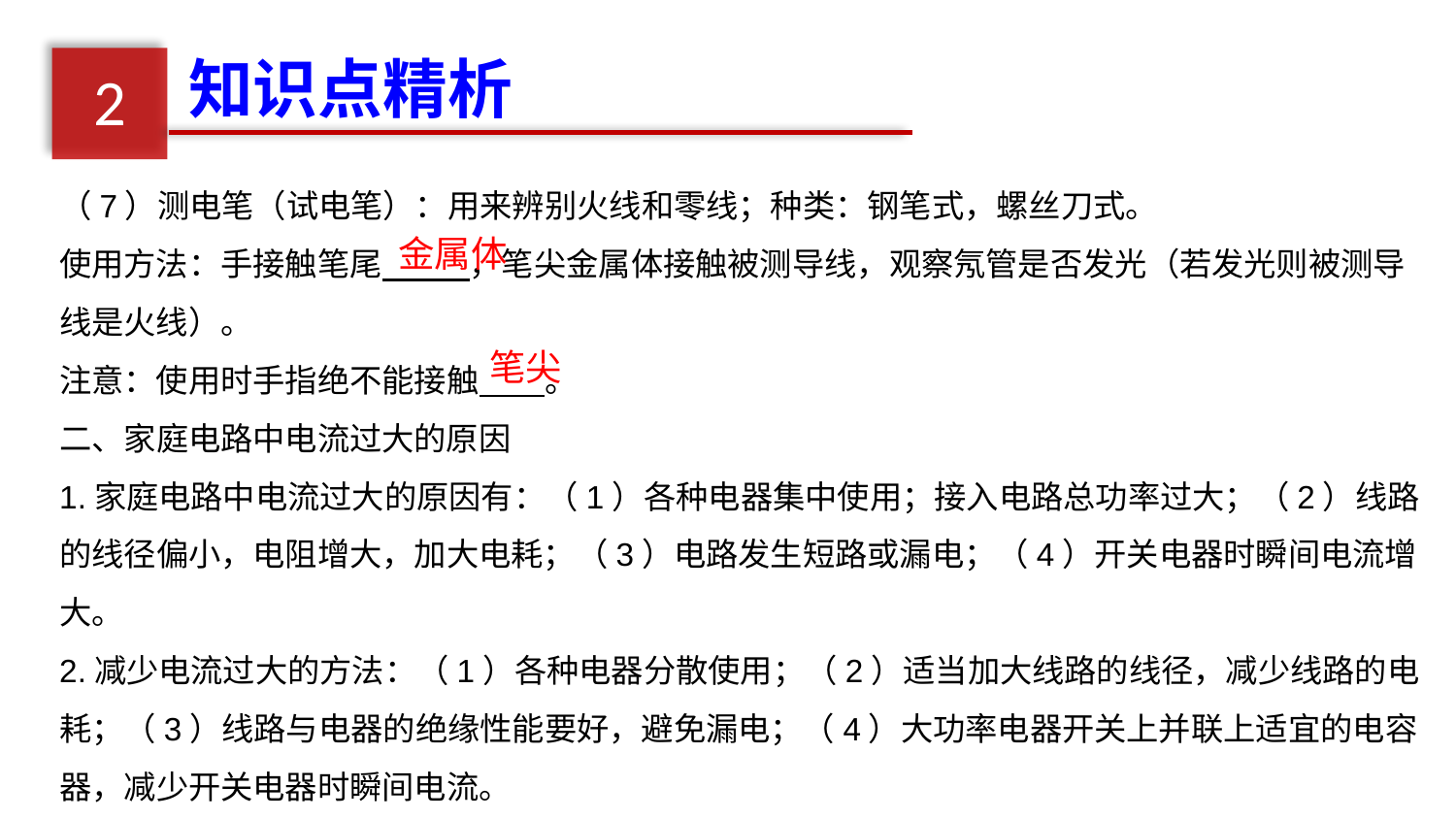

知识点精析

2
（7）测电笔（试电笔）：用来辨别火线和零线；种类：钢笔式，螺丝刀式。
使用方法：手接触笔尾            ，笔尖金属体接触被测导线，观察氖管是否发光（若发光则被测导线是火线）。
注意：使用时手指绝不能接触         。
二、家庭电路中电流过大的原因
1.家庭电路中电流过大的原因有：（1）各种电器集中使用；接入电路总功率过大；（2）线路的线径偏小，电阻增大，加大电耗；（3）电路发生短路或漏电；（4）开关电器时瞬间电流增大。
2.减少电流过大的方法：（1）各种电器分散使用；（2）适当加大线路的线径，减少线路的电耗；（3）线路与电器的绝缘性能要好，避免漏电；（4）大功率电器开关上并联上适宜的电容器，减少开关电器时瞬间电流。
金属体
笔尖